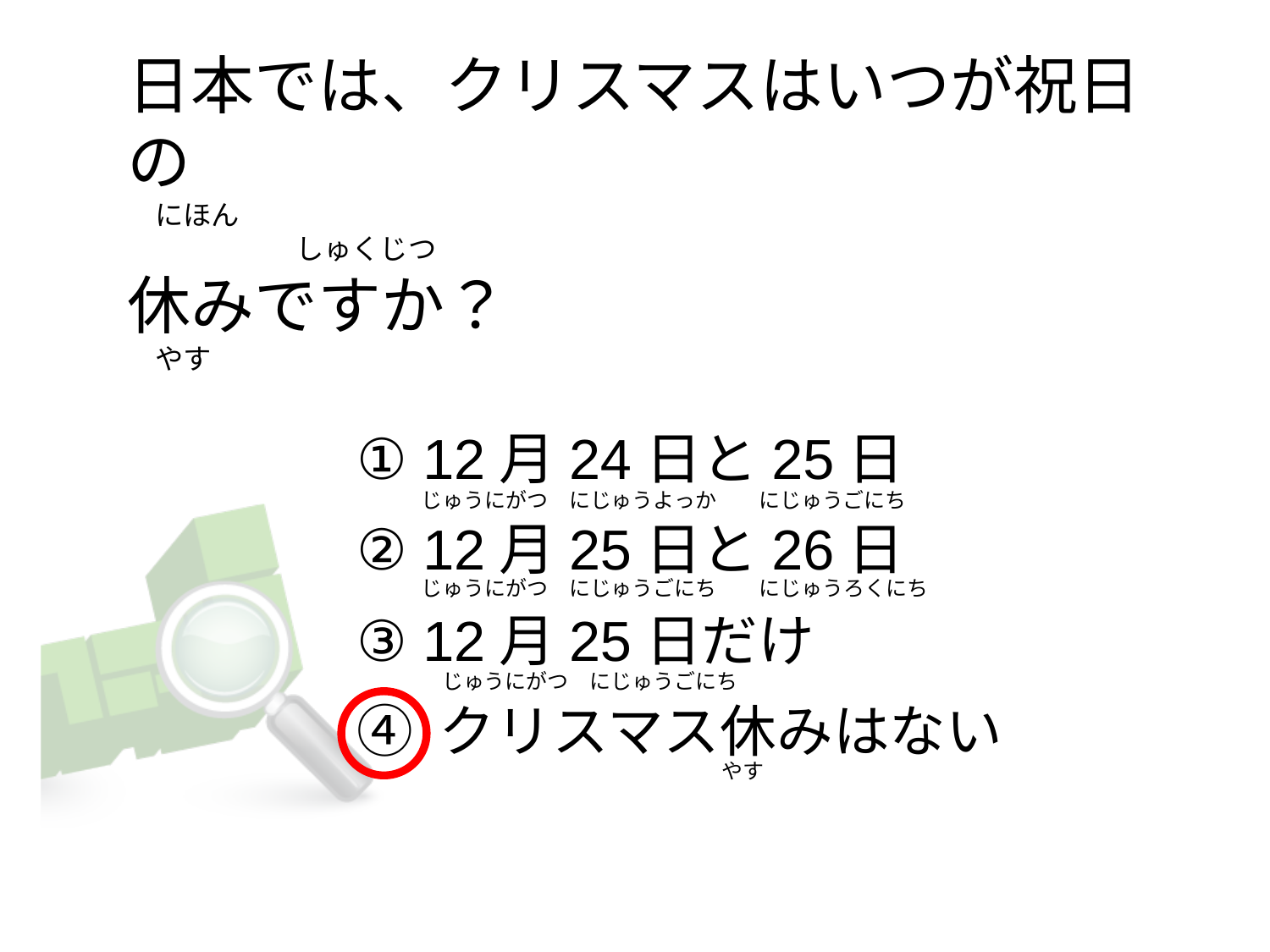

# 日本では、クリスマスはいつが祝日の 　にほん　　　　　　　　　　　　　　　　　　　　　　　　　　　　　　　　　　　　　　しゅくじつ 休みですか？ 　やす
① 12月24日と25日
② 12月25日と26日
③ 12月25日だけ
④ クリスマス休みはない
　　じゅうにがつ　にじゅうよっか　　にじゅうごにち
　　じゅうにがつ　にじゅうごにち　　にじゅうろくにち
　　じゅうにがつ　にじゅうごにち

　　　　　　やす